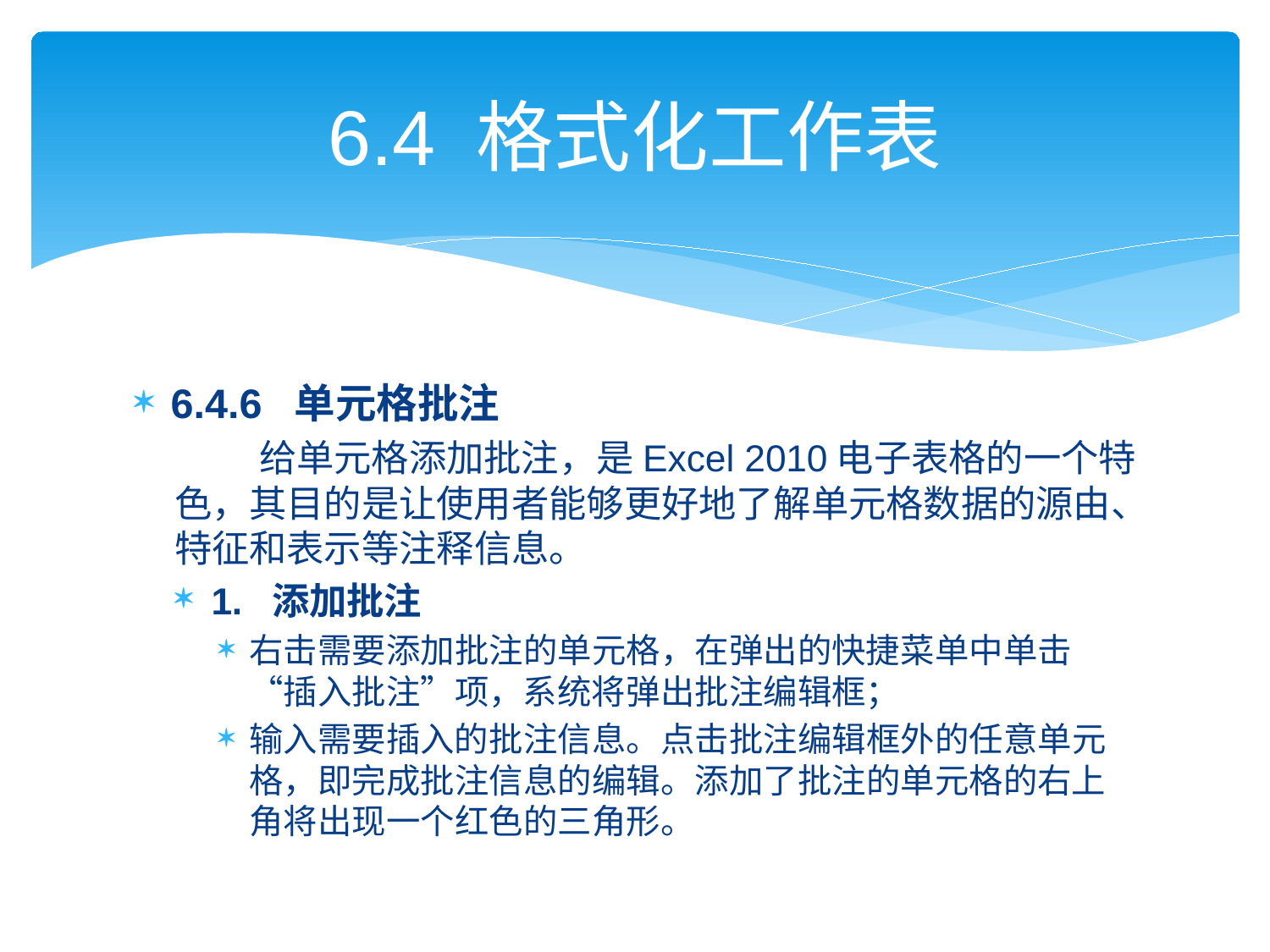

# 6.4 格式化工作表
6.4.6  单元格批注
         给单元格添加批注，是Excel 2010电子表格的一个特色，其目的是让使用者能够更好地了解单元格数据的源由、特征和表示等注释信息。
1.  添加批注
右击需要添加批注的单元格，在弹出的快捷菜单中单击“插入批注”项，系统将弹出批注编辑框；
输入需要插入的批注信息。点击批注编辑框外的任意单元格，即完成批注信息的编辑。添加了批注的单元格的右上角将出现一个红色的三角形。